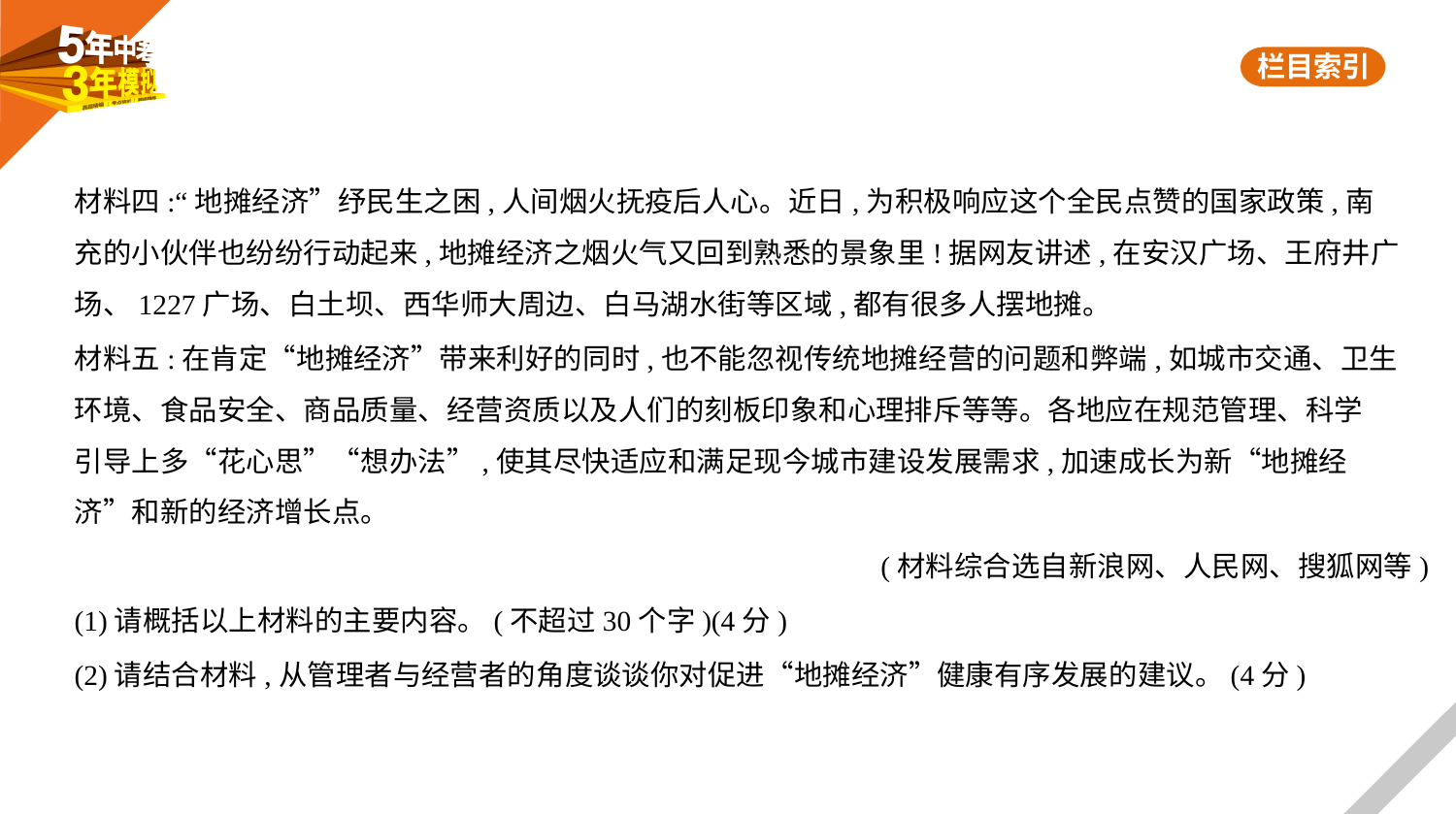

材料四:“地摊经济”纾民生之困,人间烟火抚疫后人心。近日,为积极响应这个全民点赞的国家政策,南
充的小伙伴也纷纷行动起来,地摊经济之烟火气又回到熟悉的景象里!据网友讲述,在安汉广场、王府井广
场、1227广场、白土坝、西华师大周边、白马湖水街等区域,都有很多人摆地摊。
材料五:在肯定“地摊经济”带来利好的同时,也不能忽视传统地摊经营的问题和弊端,如城市交通、卫生
环境、食品安全、商品质量、经营资质以及人们的刻板印象和心理排斥等等。各地应在规范管理、科学
引导上多“花心思”“想办法”,使其尽快适应和满足现今城市建设发展需求,加速成长为新“地摊经
济”和新的经济增长点。
(材料综合选自新浪网、人民网、搜狐网等)
(1)请概括以上材料的主要内容。(不超过30个字)(4分)
(2)请结合材料,从管理者与经营者的角度谈谈你对促进“地摊经济”健康有序发展的建议。(4分)